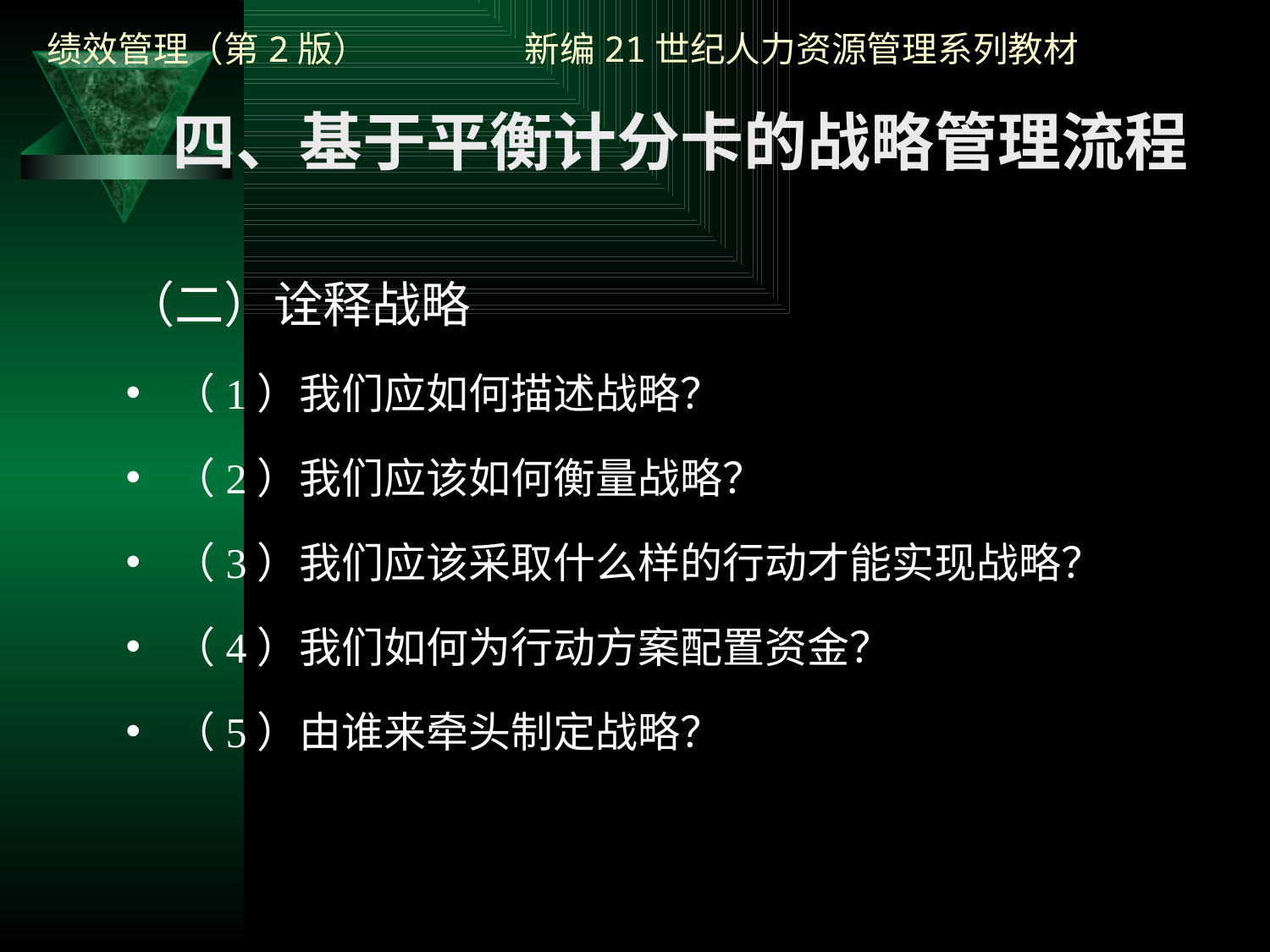

四、基于平衡计分卡的战略管理流程
（二）诠释战略
（1）我们应如何描述战略？
（2）我们应该如何衡量战略？
（3）我们应该采取什么样的行动才能实现战略？
（4）我们如何为行动方案配置资金？
（5）由谁来牵头制定战略？